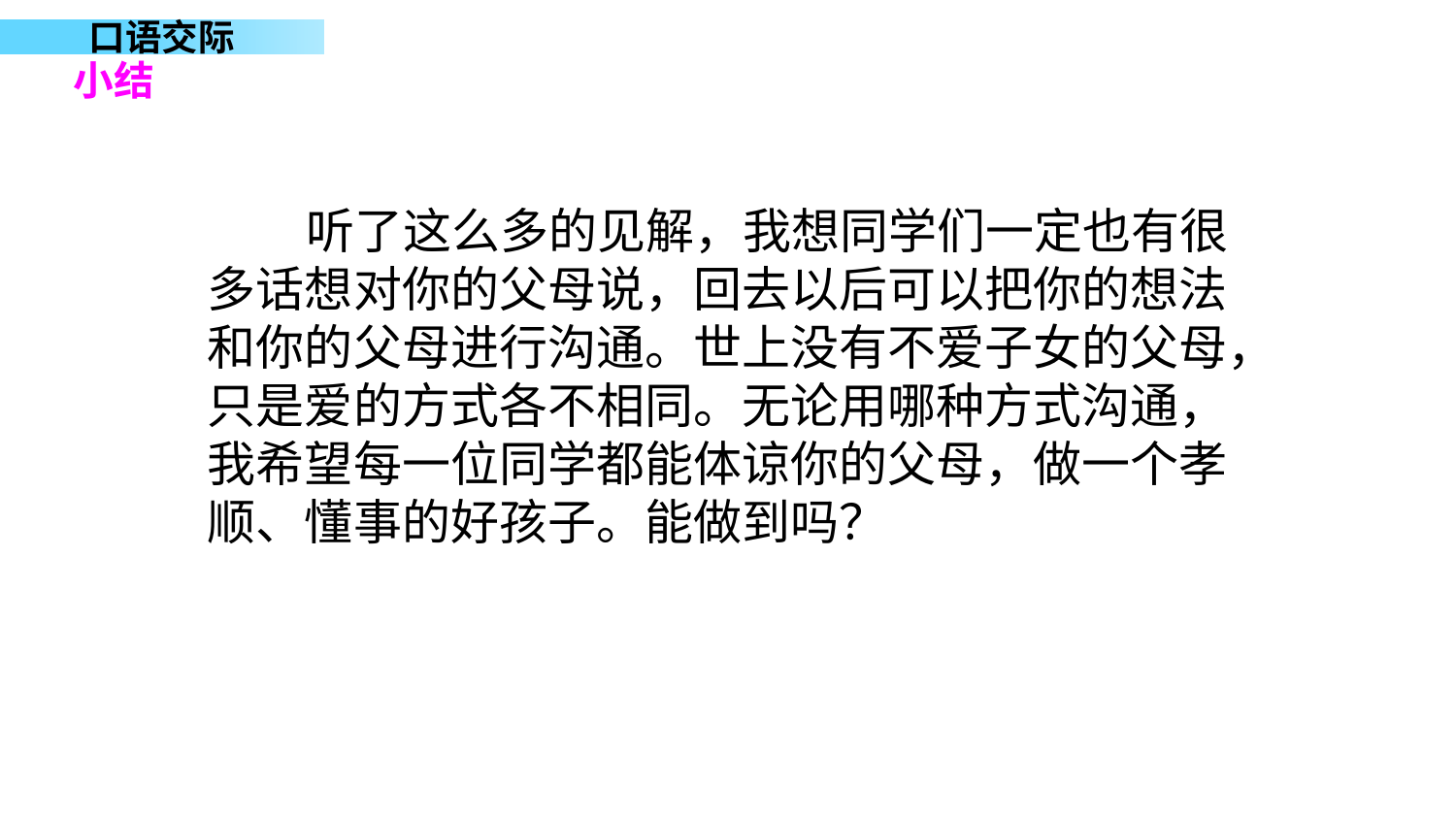

小结
        听了这么多的见解，我想同学们一定也有很多话想对你的父母说，回去以后可以把你的想法和你的父母进行沟通。世上没有不爱子女的父母，只是爱的方式各不相同。无论用哪种方式沟通，我希望每一位同学都能体谅你的父母，做一个孝顺、懂事的好孩子。能做到吗？